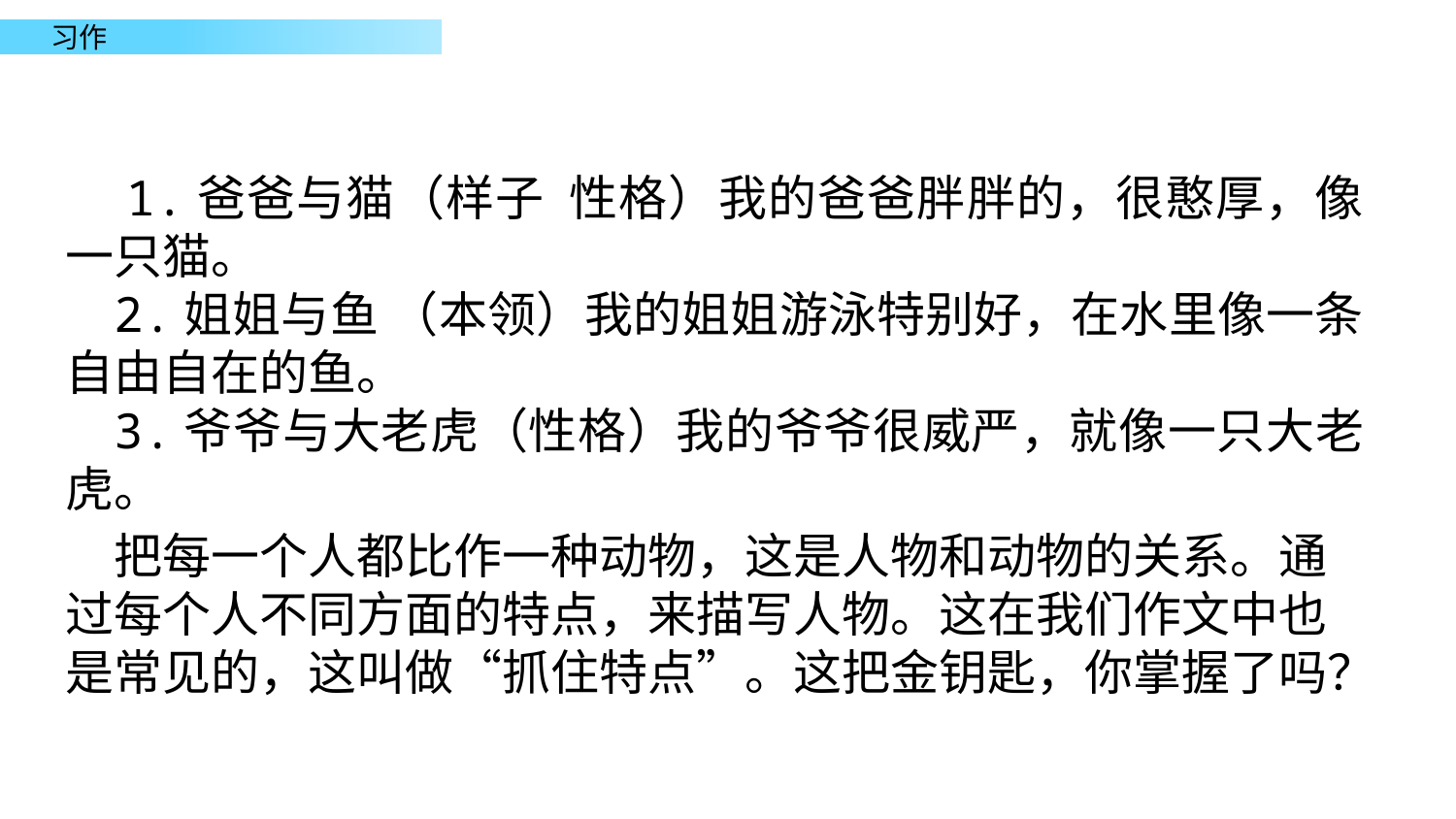

1.爸爸与猫（样子  性格）我的爸爸胖胖的，很憨厚，像一只猫。
2.姐姐与鱼 （本领）我的姐姐游泳特别好，在水里像一条自由自在的鱼。
3.爷爷与大老虎（性格）我的爷爷很威严，就像一只大老虎。
把每一个人都比作一种动物，这是人物和动物的关系。通过每个人不同方面的特点，来描写人物。这在我们作文中也是常见的，这叫做“抓住特点”。这把金钥匙，你掌握了吗？